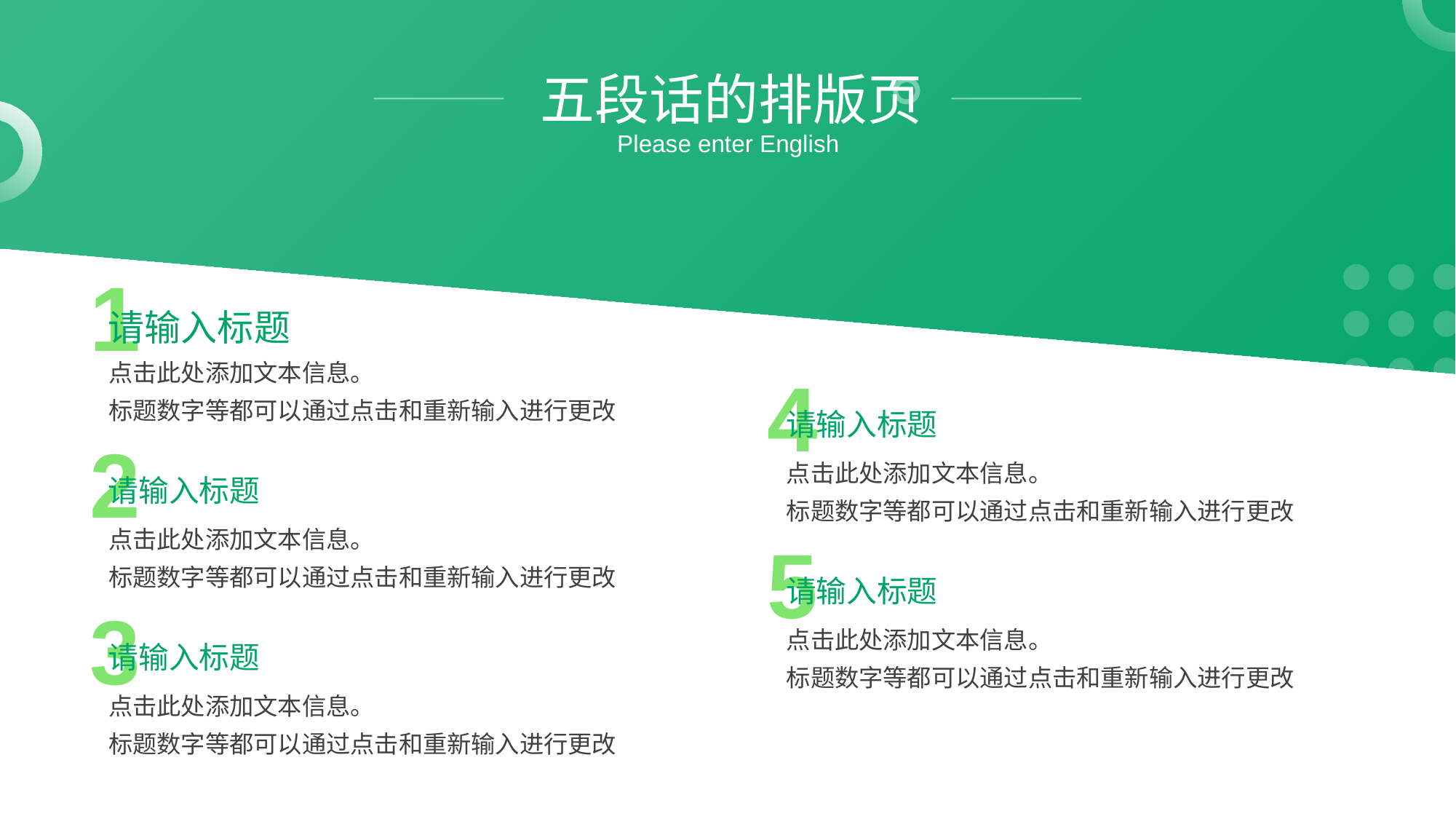

五段话的排版页
Please enter English

1

请输入标题
点击此处添加文本信息。
标题数字等都可以通过点击和重新输入进行更改
4
请输入标题
2
点击此处添加文本信息。
标题数字等都可以通过点击和重新输入进行更改
请输入标题
点击此处添加文本信息。
标题数字等都可以通过点击和重新输入进行更改
5
请输入标题
3
点击此处添加文本信息。
标题数字等都可以通过点击和重新输入进行更改
请输入标题
点击此处添加文本信息。
标题数字等都可以通过点击和重新输入进行更改